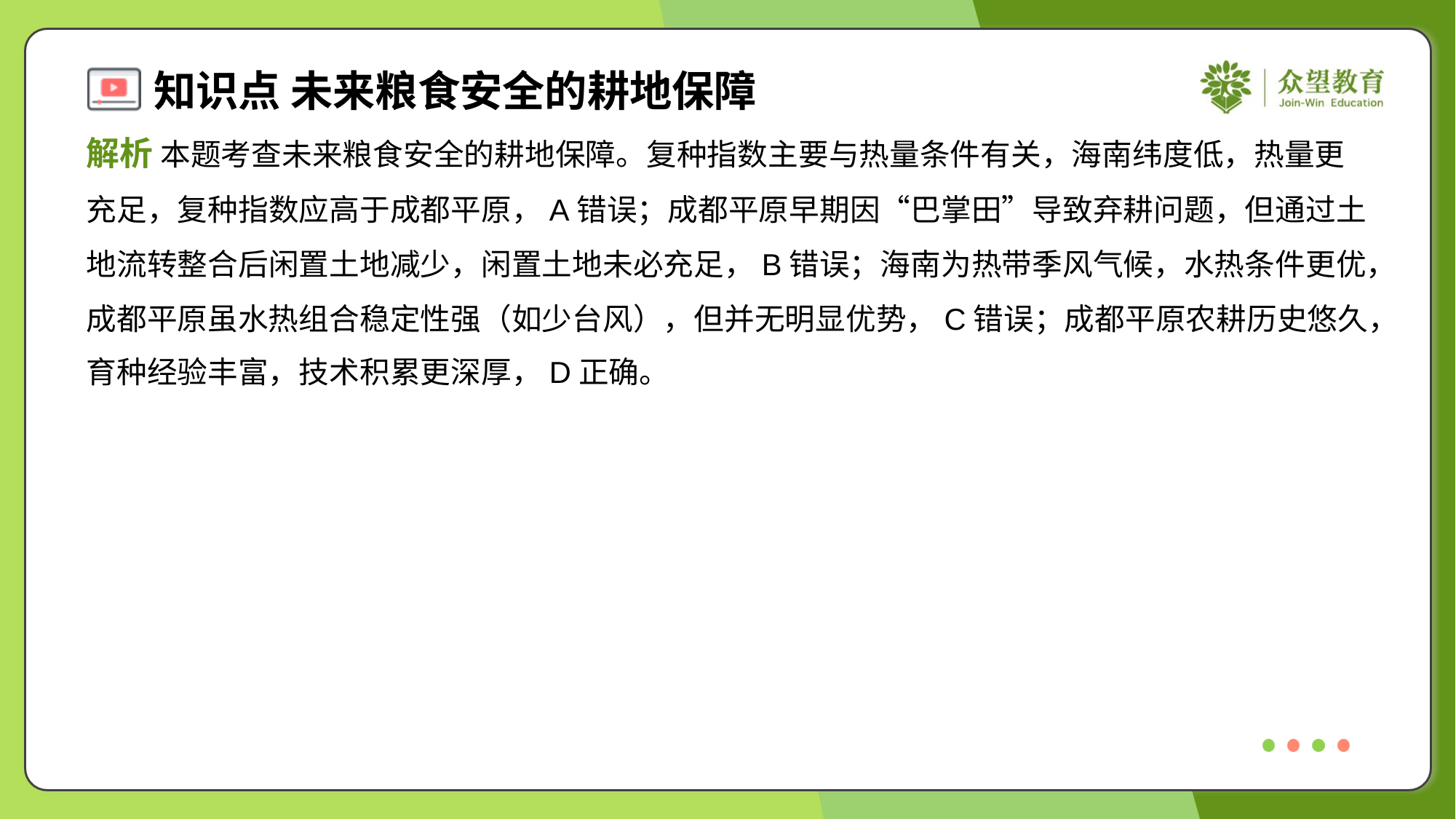

解析 本题考查未来粮食安全的耕地保障。复种指数主要与热量条件有关，海南纬度低，热量更
充足，复种指数应高于成都平原，A错误；成都平原早期因“巴掌田”导致弃耕问题，但通过土
地流转整合后闲置土地减少，闲置土地未必充足，B错误；海南为热带季风气候，水热条件更优，
成都平原虽水热组合稳定性强（如少台风），但并无明显优势，C错误；成都平原农耕历史悠久，
育种经验丰富，技术积累更深厚，D正确。